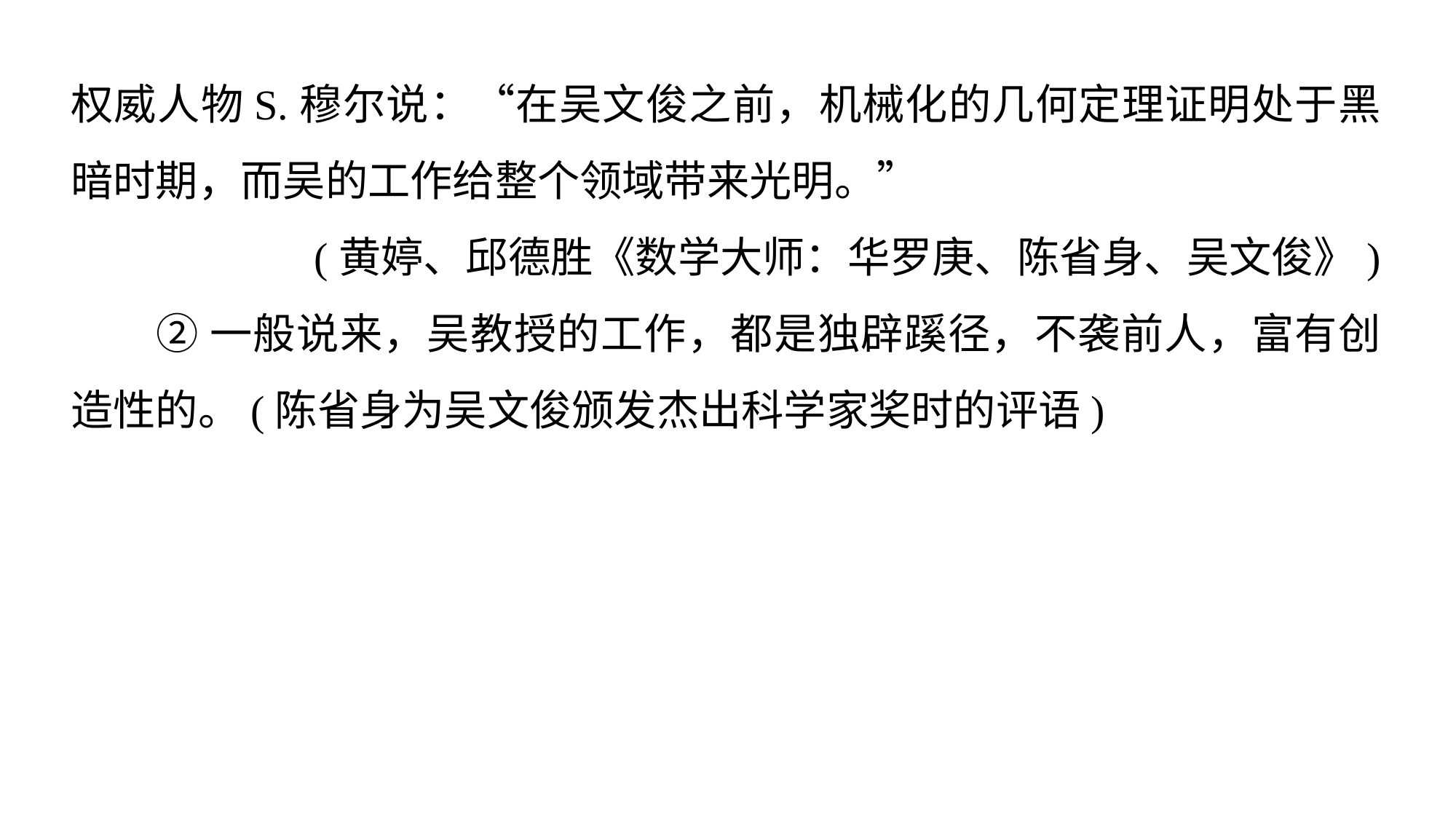

权威人物S.穆尔说：“在吴文俊之前，机械化的几何定理证明处于黑暗时期，而吴的工作给整个领域带来光明。”
(黄婷、邱德胜《数学大师：华罗庚、陈省身、吴文俊》)
②一般说来，吴教授的工作，都是独辟蹊径，不袭前人，富有创造性的。(陈省身为吴文俊颁发杰出科学家奖时的评语)